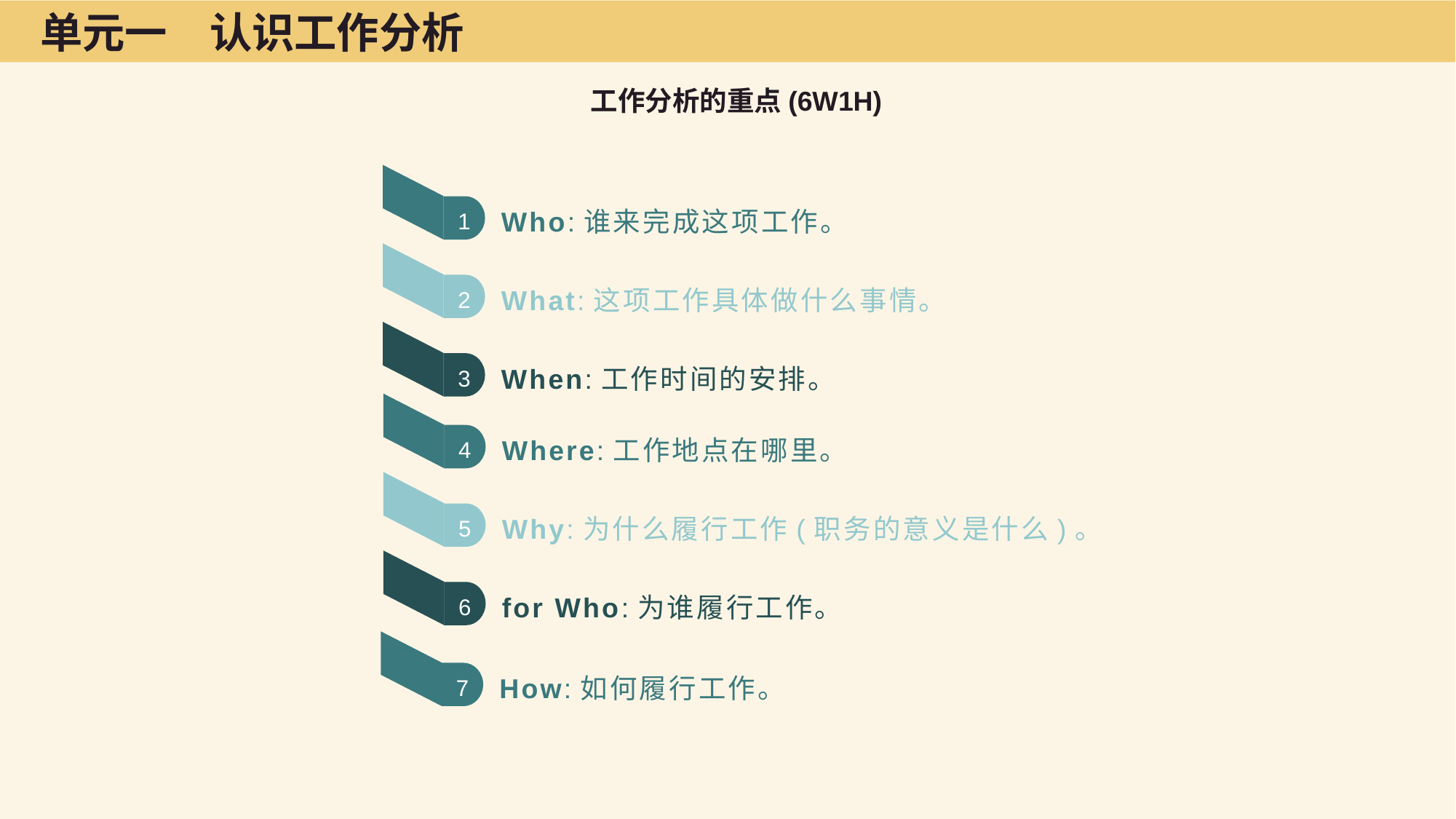

单元一　认识工作分析
工作分析的重点(6W1H)

Who:谁来完成这项工作。
1

What:这项工作具体做什么事情。
2

When:工作时间的安排。
3

Where:工作地点在哪里。
4

Why:为什么履行工作(职务的意义是什么)。
5

for Who:为谁履行工作。
6

How:如何履行工作。
7